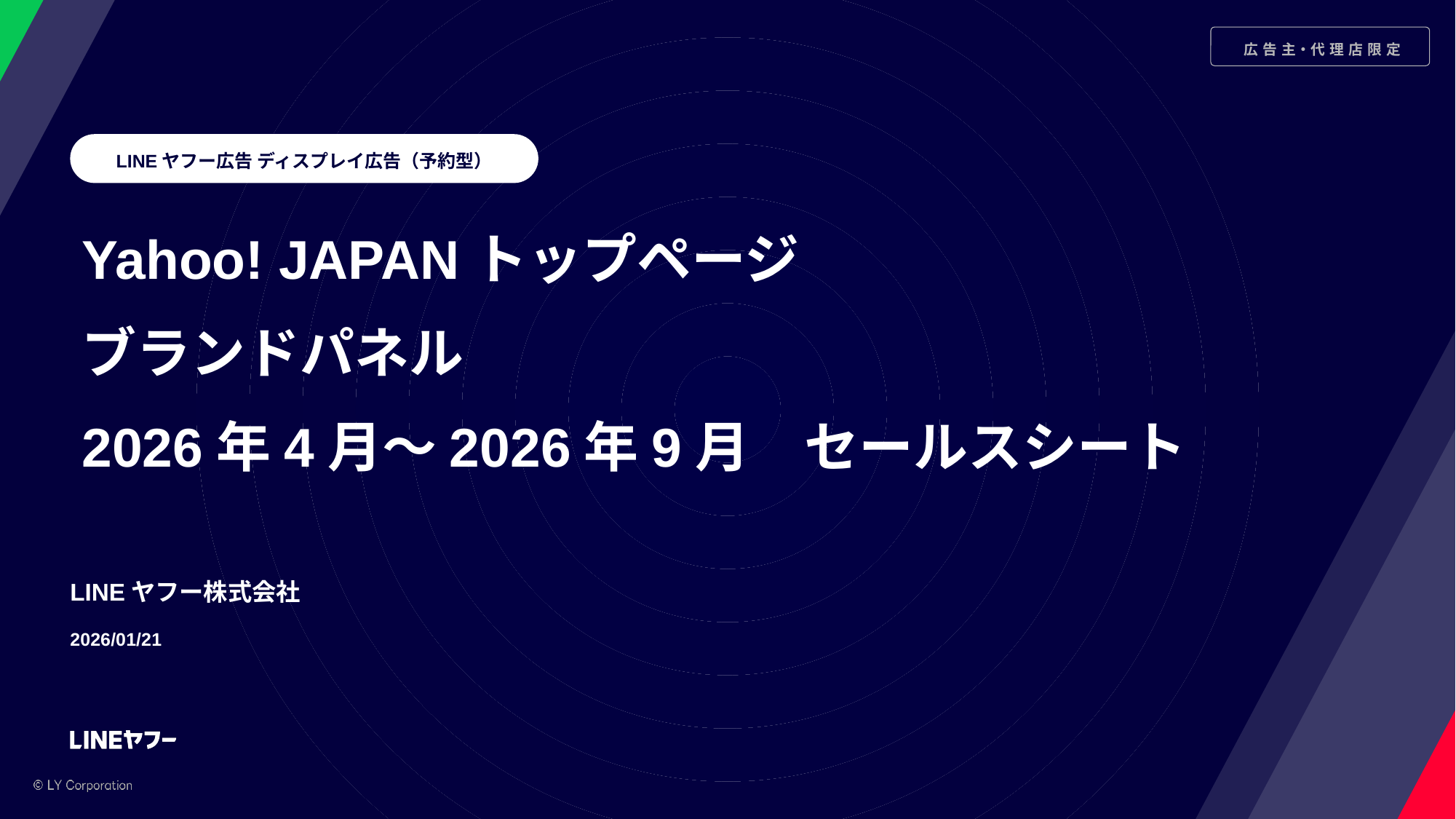

LINEヤフー広告 ディスプレイ広告（予約型）
Yahoo! JAPANトップページ
ブランドパネル
2026年4月～2026年9月　セールスシート
LINEヤフー株式会社
2026/01/21